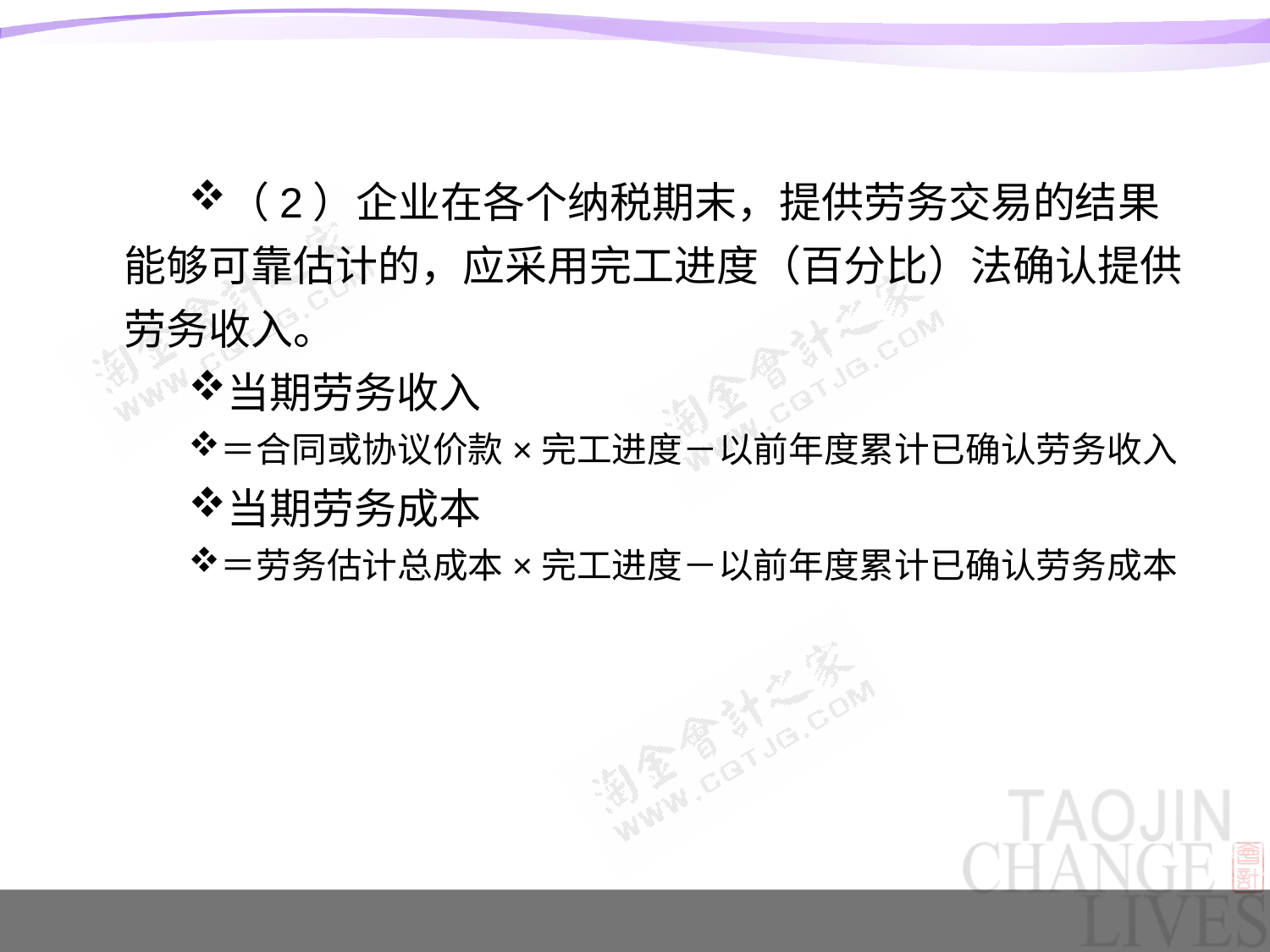

#
（2）企业在各个纳税期末，提供劳务交易的结果能够可靠估计的，应采用完工进度（百分比）法确认提供劳务收入。
当期劳务收入
＝合同或协议价款×完工进度－以前年度累计已确认劳务收入
当期劳务成本
＝劳务估计总成本×完工进度－以前年度累计已确认劳务成本